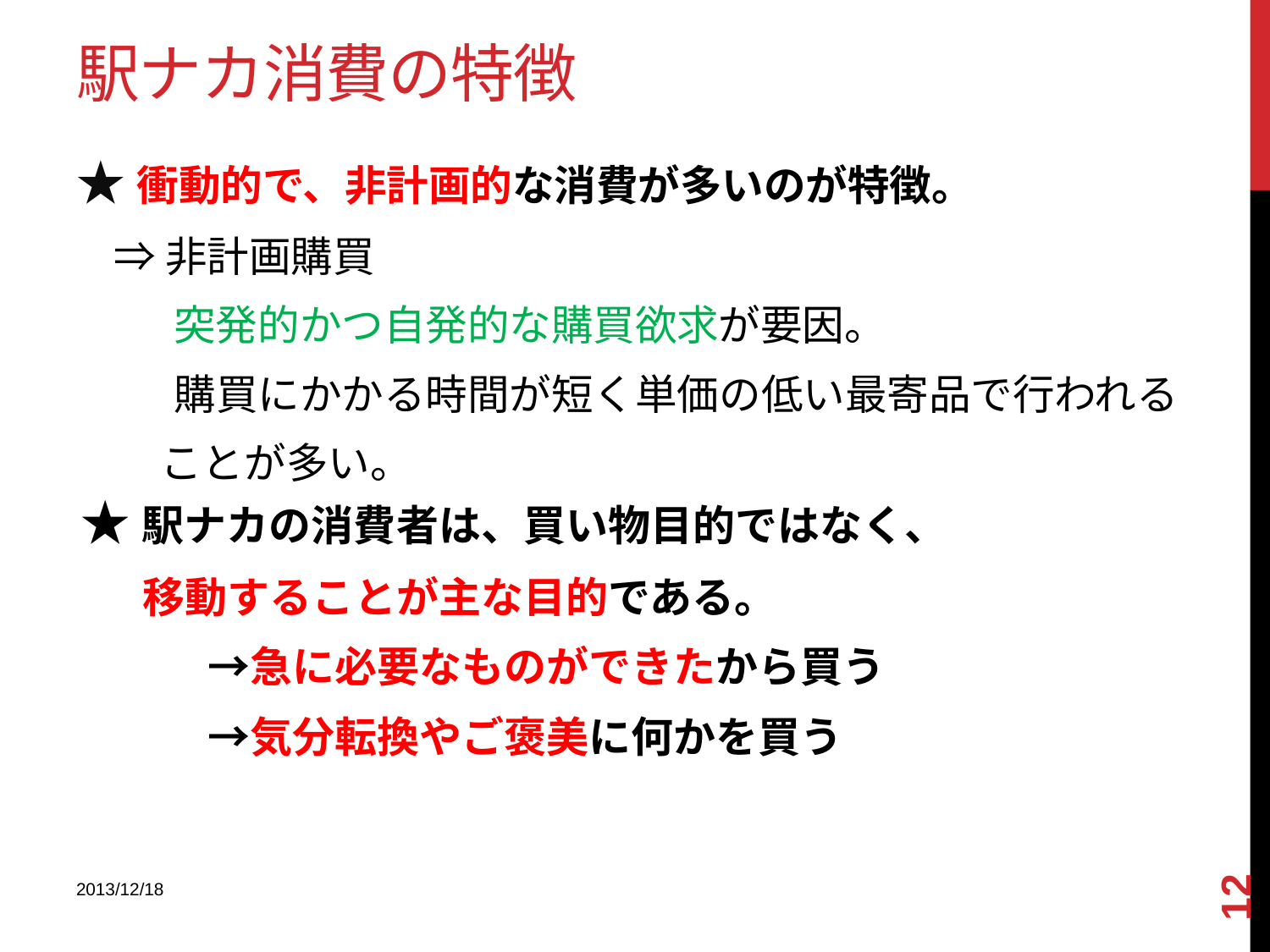

# 駅ナカ消費の特徴
★衝動的で、非計画的な消費が多いのが特徴。
    ⇒非計画購買
　      突発的かつ自発的な購買欲求が要因。
　      購買にかかる時間が短く単価の低い最寄品で行われる
        ことが多い。

★駅ナカの消費者は、買い物目的ではなく、
　  移動することが主な目的である。
　　　→急に必要なものができたから買う
　　　→気分転換やご褒美に何かを買う
12
2013/12/18